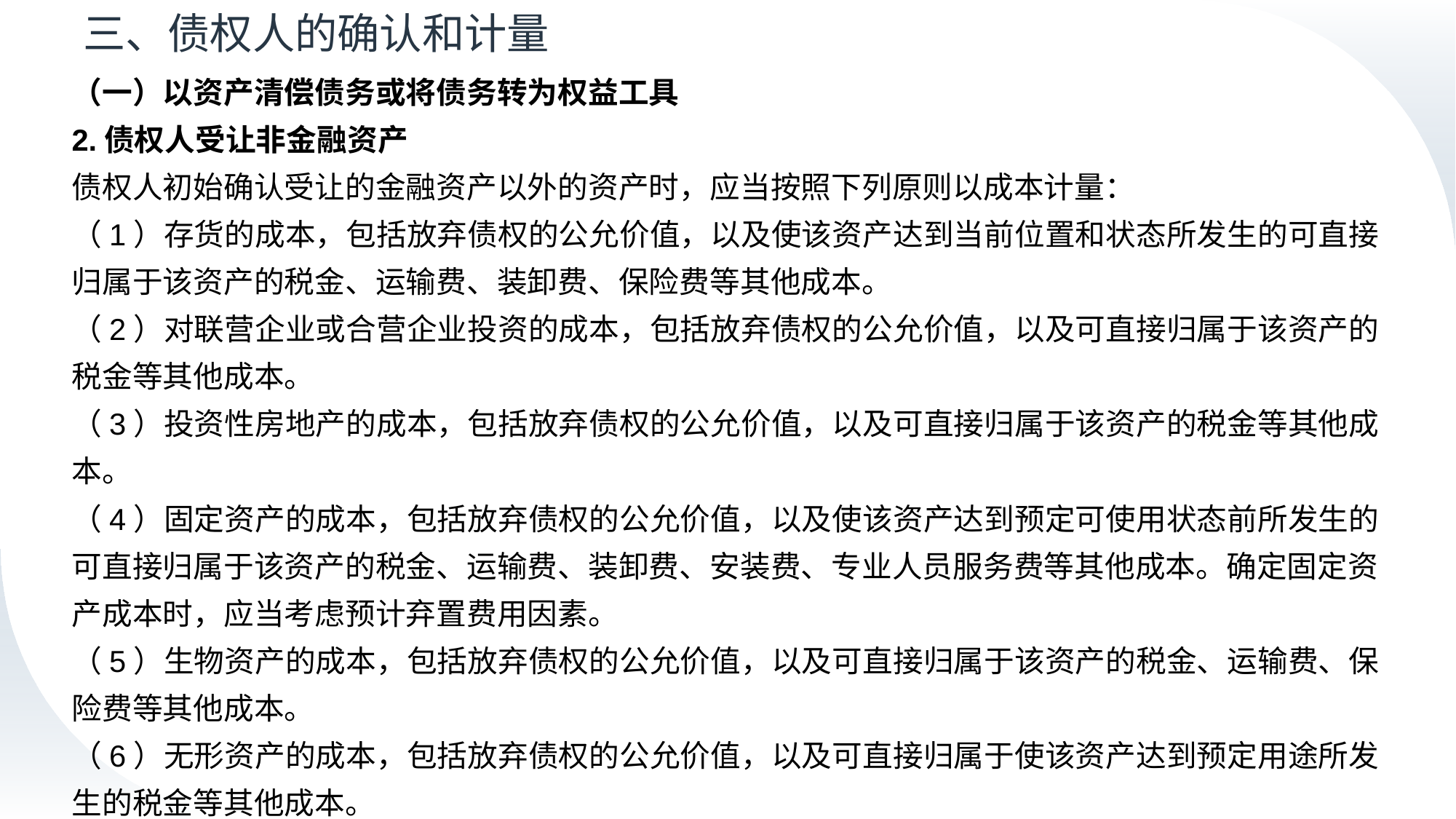

# 三、债权人的确认和计量
（一）以资产清偿债务或将债务转为权益工具
2.债权人受让非金融资产
债权人初始确认受让的金融资产以外的资产时，应当按照下列原则以成本计量：
（1）存货的成本，包括放弃债权的公允价值，以及使该资产达到当前位置和状态所发生的可直接归属于该资产的税金、运输费、装卸费、保险费等其他成本。
（2）对联营企业或合营企业投资的成本，包括放弃债权的公允价值，以及可直接归属于该资产的税金等其他成本。
（3）投资性房地产的成本，包括放弃债权的公允价值，以及可直接归属于该资产的税金等其他成本。
（4）固定资产的成本，包括放弃债权的公允价值，以及使该资产达到预定可使用状态前所发生的可直接归属于该资产的税金、运输费、装卸费、安装费、专业人员服务费等其他成本。确定固定资产成本时，应当考虑预计弃置费用因素。
（5）生物资产的成本，包括放弃债权的公允价值，以及可直接归属于该资产的税金、运输费、保险费等其他成本。
（6）无形资产的成本，包括放弃债权的公允价值，以及可直接归属于使该资产达到预定用途所发生的税金等其他成本。
      债权人放弃债权的公允价值与账面价值之间的差额，记入“投资收益”科目。